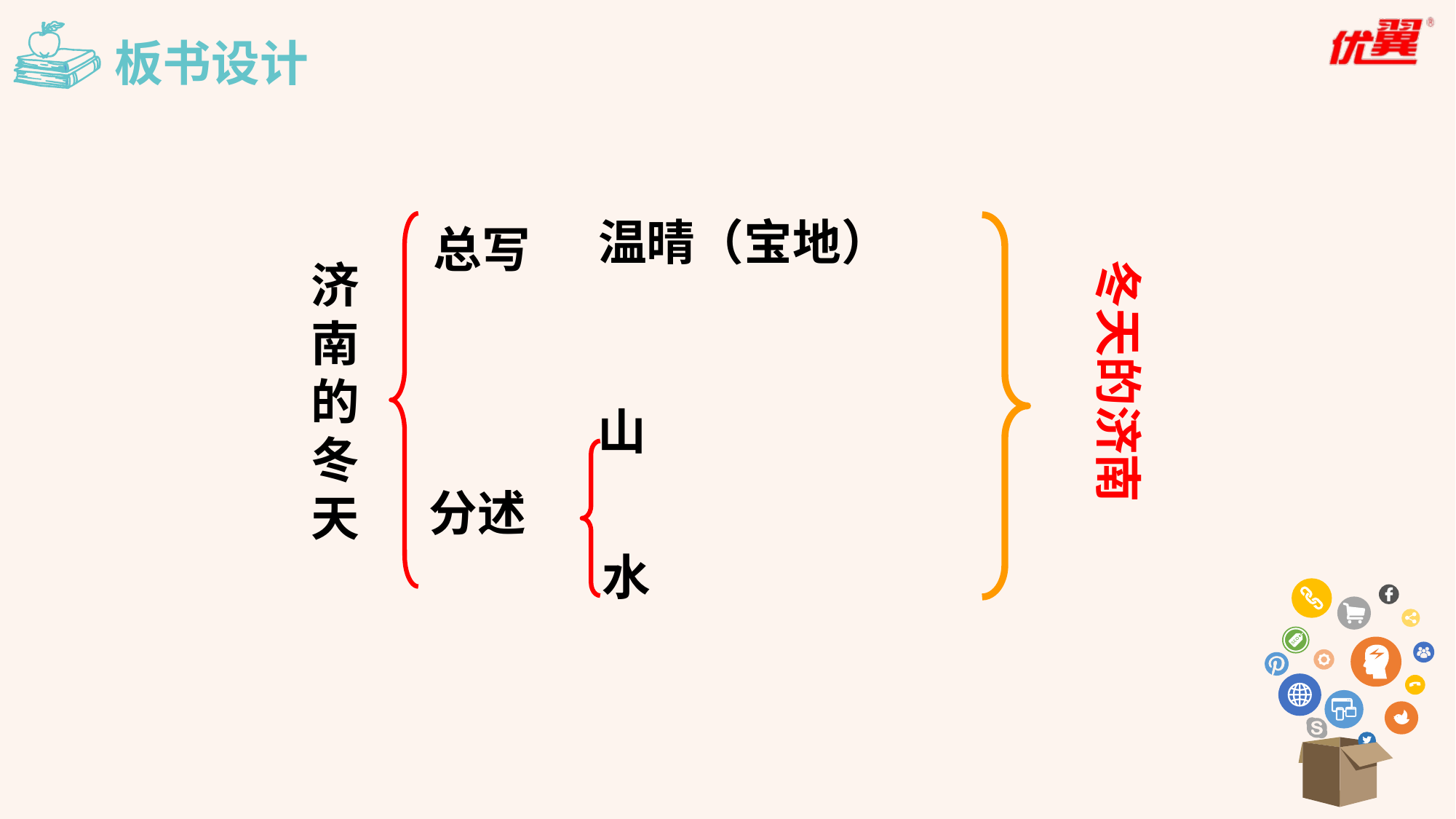

板书设计
温晴（宝地）

总写

济南的冬天
冬天的济南
山

分述
水